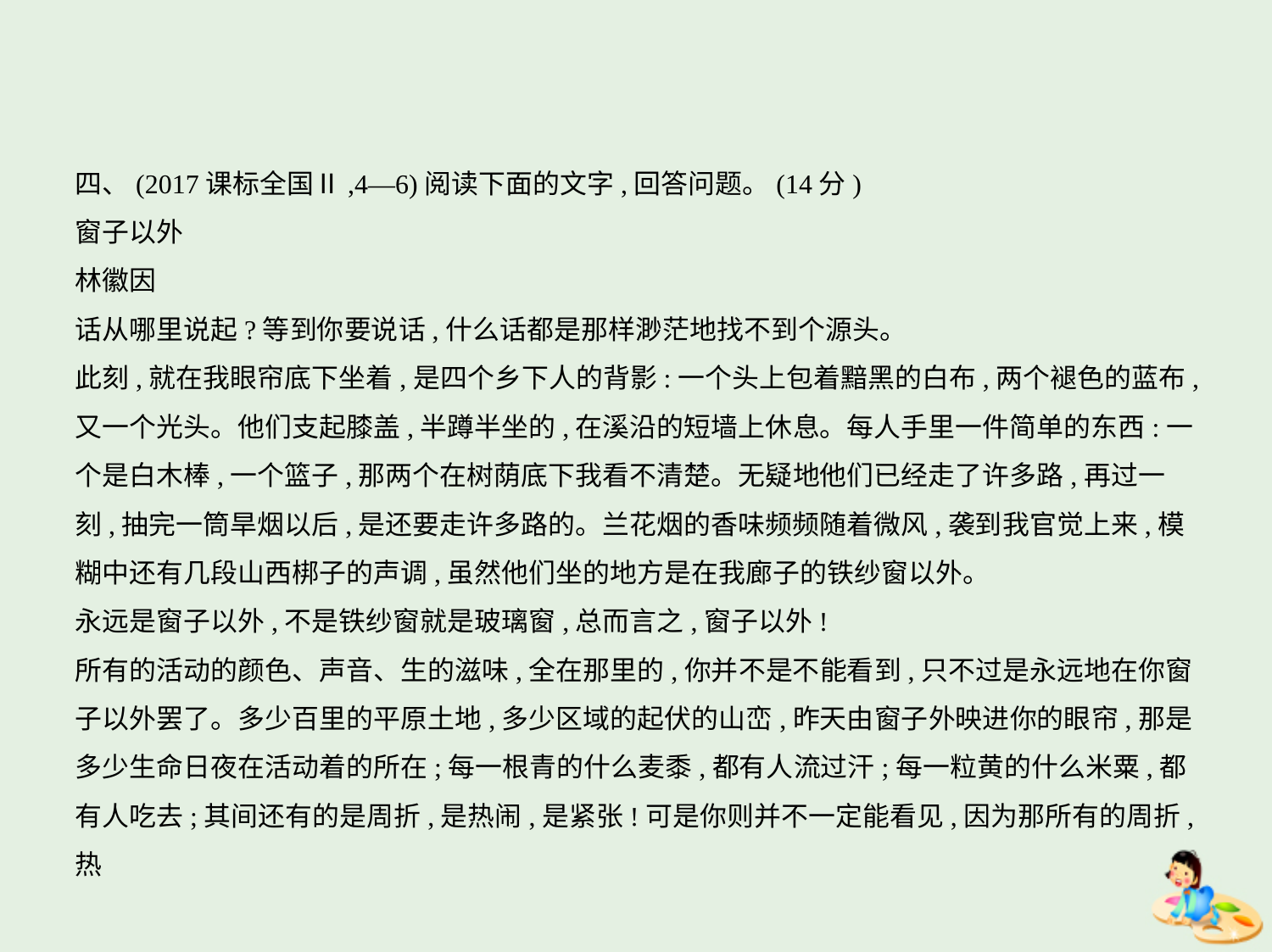

四、(2017课标全国Ⅱ,4—6)阅读下面的文字,回答问题。(14分)
窗子以外
林徽因
话从哪里说起?等到你要说话,什么话都是那样渺茫地找不到个源头。
此刻,就在我眼帘底下坐着,是四个乡下人的背影:一个头上包着黯黑的白布,两个褪色的蓝布,
又一个光头。他们支起膝盖,半蹲半坐的,在溪沿的短墙上休息。每人手里一件简单的东西:一
个是白木棒,一个篮子,那两个在树荫底下我看不清楚。无疑地他们已经走了许多路,再过一
刻,抽完一筒旱烟以后,是还要走许多路的。兰花烟的香味频频随着微风,袭到我官觉上来,模
糊中还有几段山西梆子的声调,虽然他们坐的地方是在我廊子的铁纱窗以外。
永远是窗子以外,不是铁纱窗就是玻璃窗,总而言之,窗子以外!
所有的活动的颜色、声音、生的滋味,全在那里的,你并不是不能看到,只不过是永远地在你窗
子以外罢了。多少百里的平原土地,多少区域的起伏的山峦,昨天由窗子外映进你的眼帘,那是
多少生命日夜在活动着的所在;每一根青的什么麦黍,都有人流过汗;每一粒黄的什么米粟,都
有人吃去;其间还有的是周折,是热闹,是紧张!可是你则并不一定能看见,因为那所有的周折,热